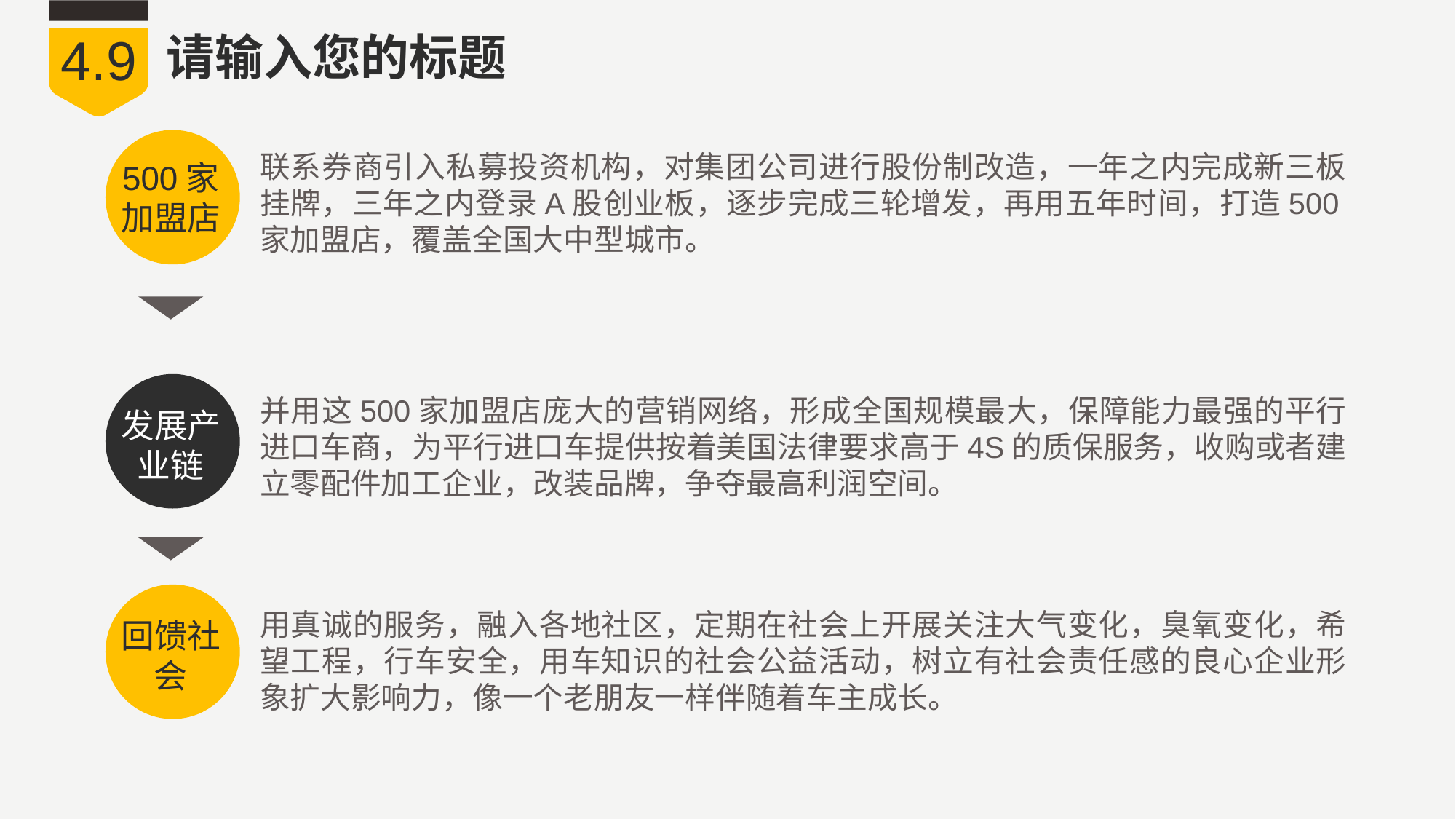

4.9
请输入您的标题

500家加盟店
联系券商引入私募投资机构，对集团公司进行股份制改造，一年之内完成新三板挂牌，三年之内登录A股创业板，逐步完成三轮增发，再用五年时间，打造500家加盟店，覆盖全国大中型城市。

发展产业链
并用这500家加盟店庞大的营销网络，形成全国规模最大，保障能力最强的平行进口车商，为平行进口车提供按着美国法律要求高于4S的质保服务，收购或者建立零配件加工企业，改装品牌，争夺最高利润空间。

回馈社会
用真诚的服务，融入各地社区，定期在社会上开展关注大气变化，臭氧变化，希望工程，行车安全，用车知识的社会公益活动，树立有社会责任感的良心企业形象扩大影响力，像一个老朋友一样伴随着车主成长。